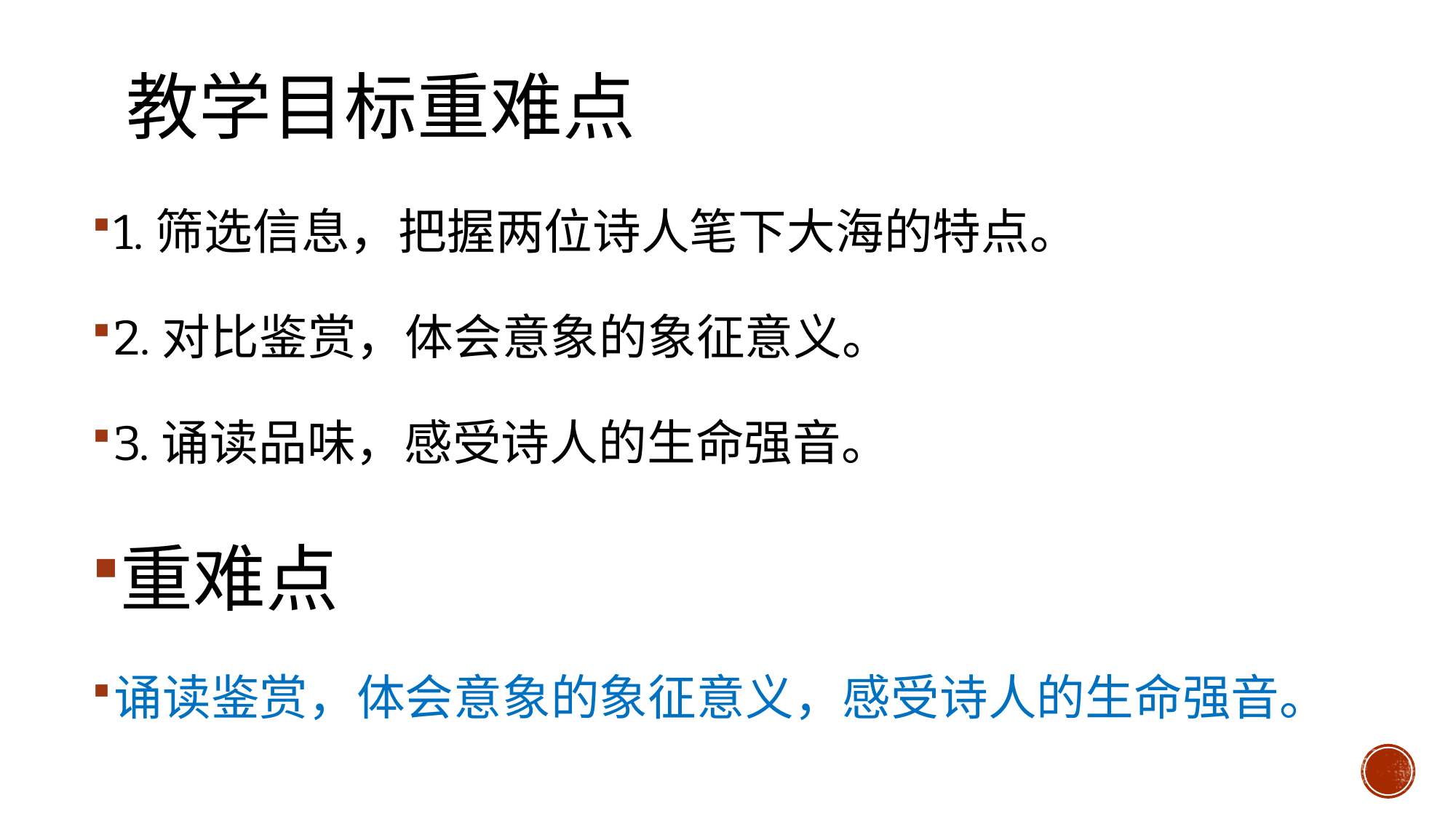

# 教学目标重难点
1.筛选信息，把握两位诗人笔下大海的特点。
2.对比鉴赏，体会意象的象征意义。
3.诵读品味，感受诗人的生命强音。
重难点
诵读鉴赏，体会意象的象征意义，感受诗人的生命强音。